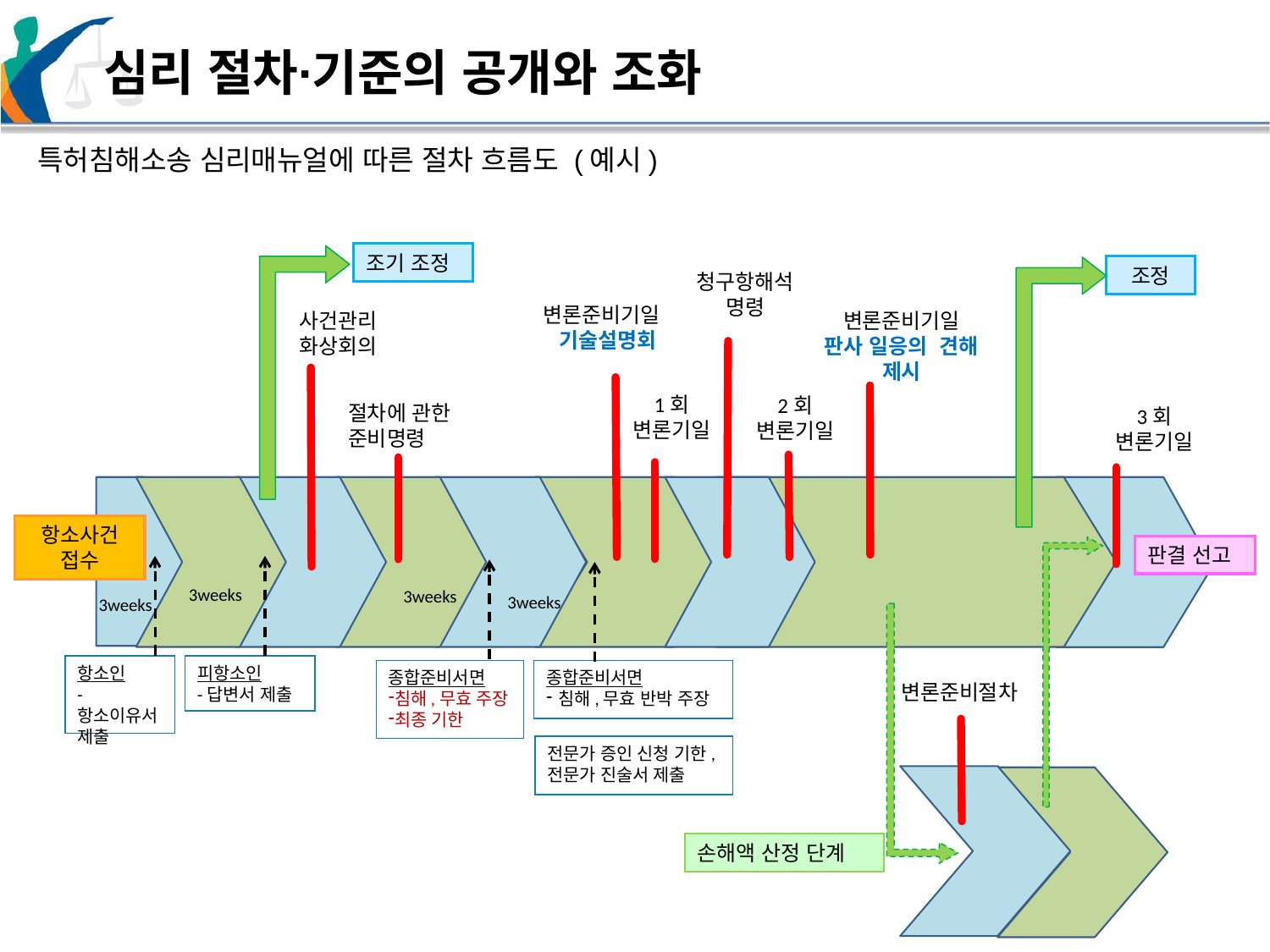

심리 절차∙기준의 공개와 조화
특허침해소송 심리매뉴얼에 따른 절차 흐름도 (예시)
조기 조정
조정
청구항해석
명령
변론준비기일
기술설명회
사건관리
화상회의
변론준비기일
판사 일응의  견해 제시

1회
변론기일
2회
변론기일
절차에 관한
준비명령
3회
변론기일

항소사건
접수
판결 선고
3weeks
3weeks
3weeks
3weeks

항소인
-항소이유서 제출
피항소인
-답변서 제출
…….
종합준비서면
침해,무효 주장
최종 기한
종합준비서면
침해,무효 반박 주장

변론준비절차

전문가 증인 신청 기한, 전문가 진술서 제출

손해액 산정 단계